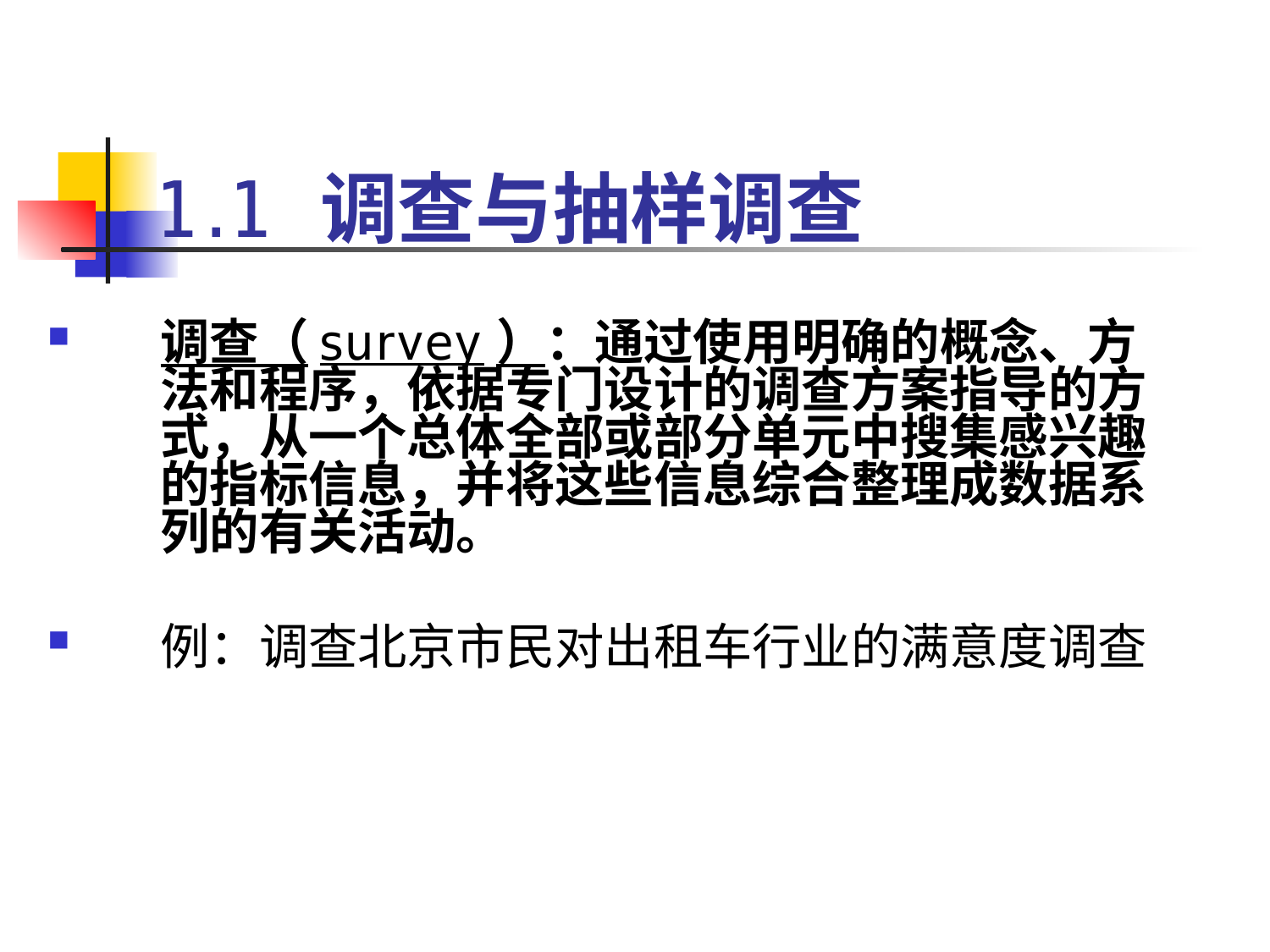

# 1.1 调查与抽样调查
调查（survey）：通过使用明确的概念、方法和程序，依据专门设计的调查方案指导的方式，从一个总体全部或部分单元中搜集感兴趣的指标信息，并将这些信息综合整理成数据系列的有关活动。

例：调查北京市民对出租车行业的满意度调查